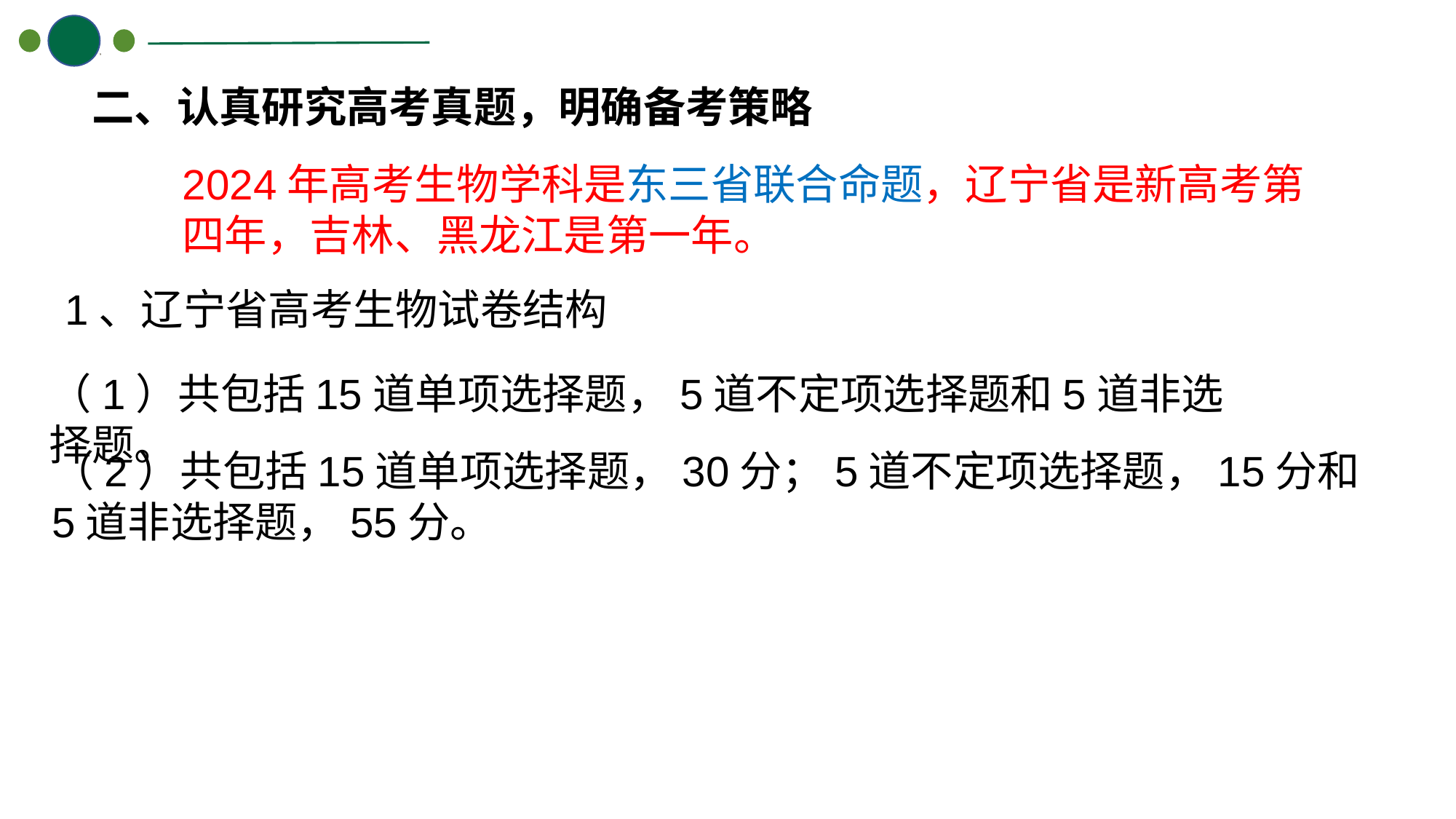

二、认真研究高考真题，明确备考策略
2024年高考生物学科是东三省联合命题，辽宁省是新高考第四年，吉林、黑龙江是第一年。
1、辽宁省高考生物试卷结构
（1）共包括15道单项选择题，5道不定项选择题和5道非选择题。
（2）共包括15道单项选择题，30分；5道不定项选择题，15分和5道非选择题，55分。